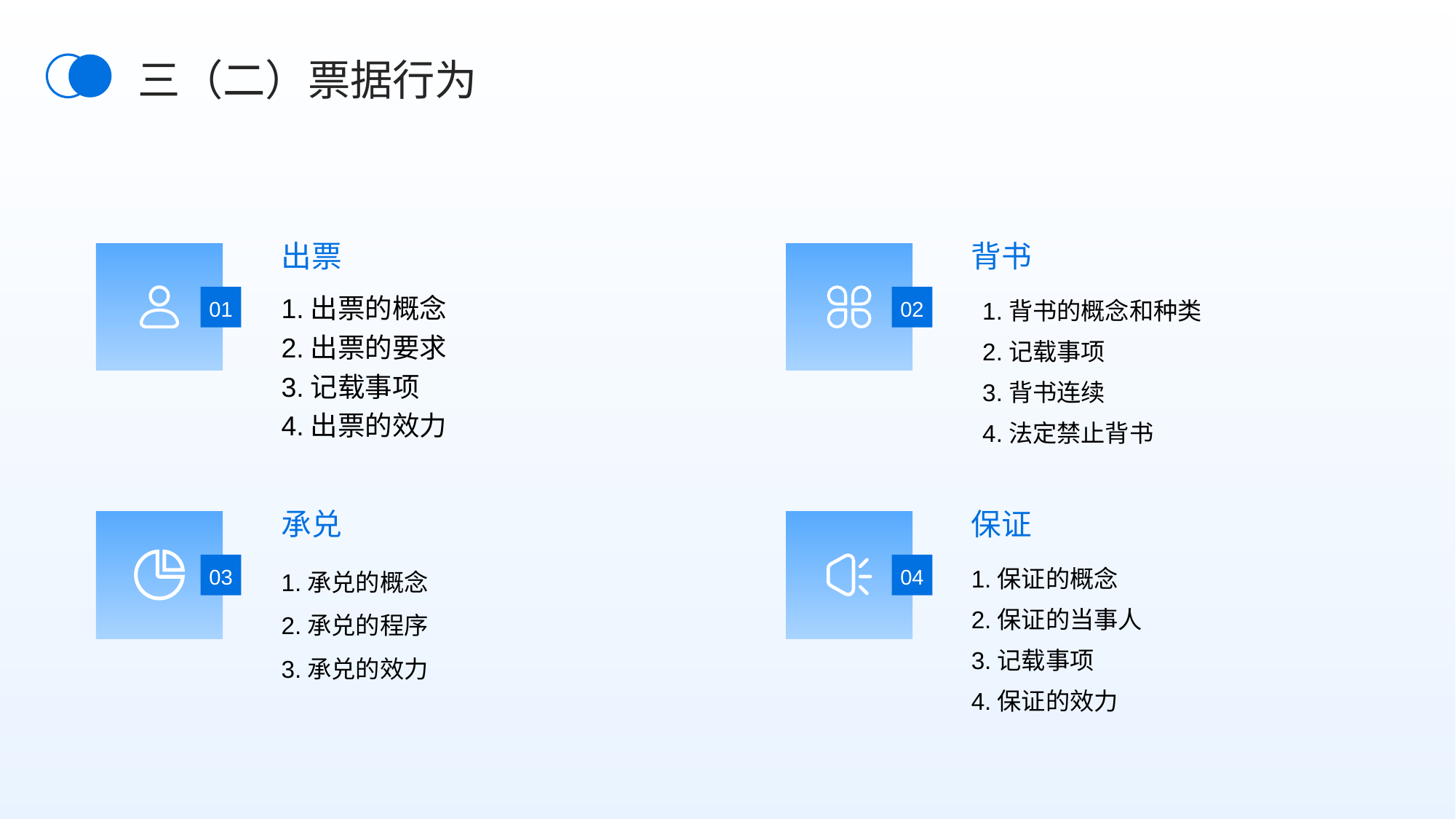

三（二）票据行为

出票
背书

1.出票的概念
2.出票的要求
3.记载事项
4.出票的效力

1.背书的概念和种类
2.记载事项
3.背书连续
4.法定禁止背书
01
02

承兑
保证

1.保证的概念
2.保证的当事人
3.记载事项
4.保证的效力
1.承兑的概念
2.承兑的程序
3.承兑的效力
03
04